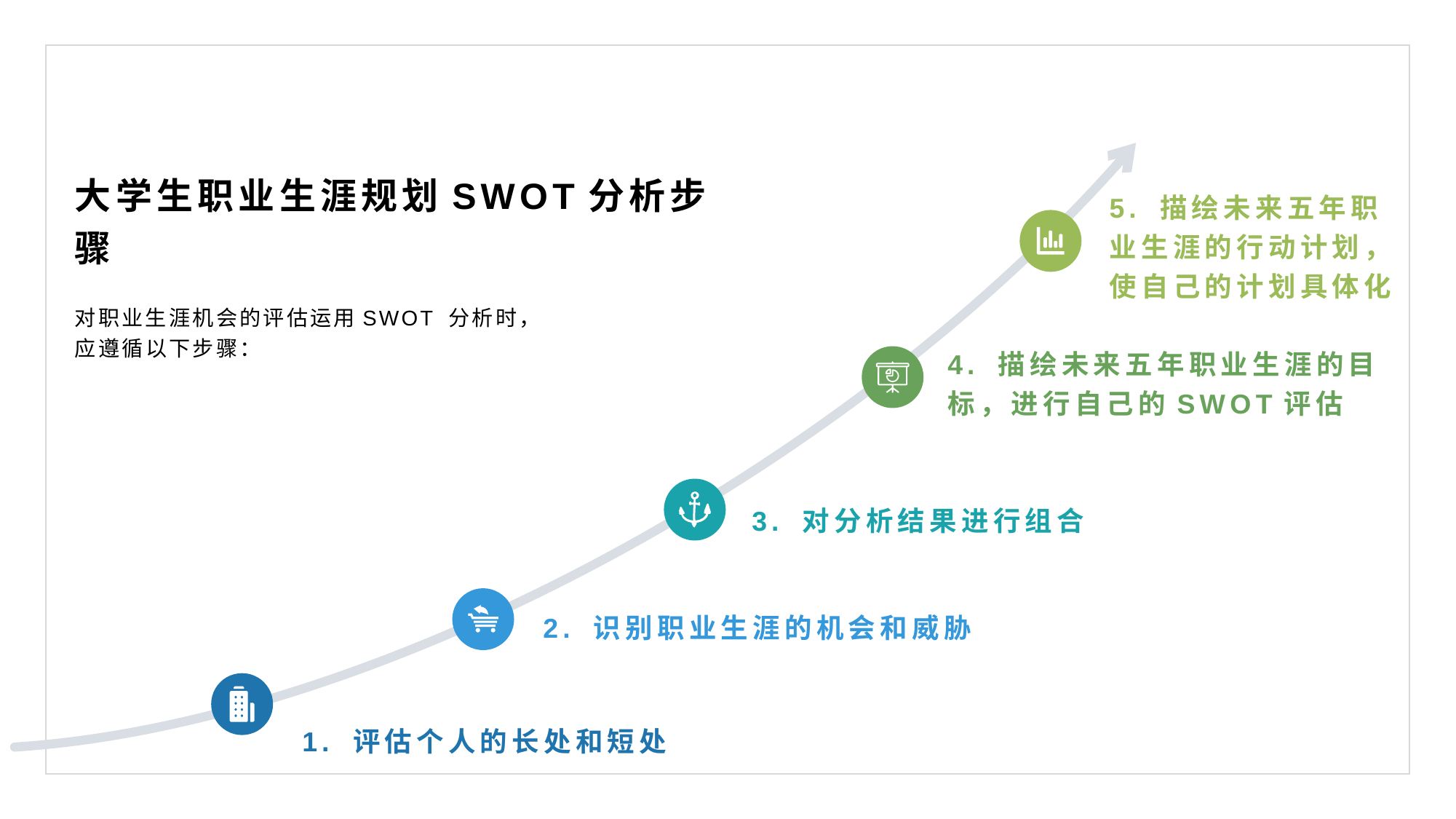

大学生职业生涯规划SWOT分析步骤
5. 描绘未来五年职业生涯的行动计划，使自己的计划具体化

对职业生涯机会的评估运用SWOT 分析时，应遵循以下步骤：
4. 描绘未来五年职业生涯的目标，进行自己的SWOT评估

3. 对分析结果进行组合

2. 识别职业生涯的机会和威胁

1. 评估个人的长处和短处